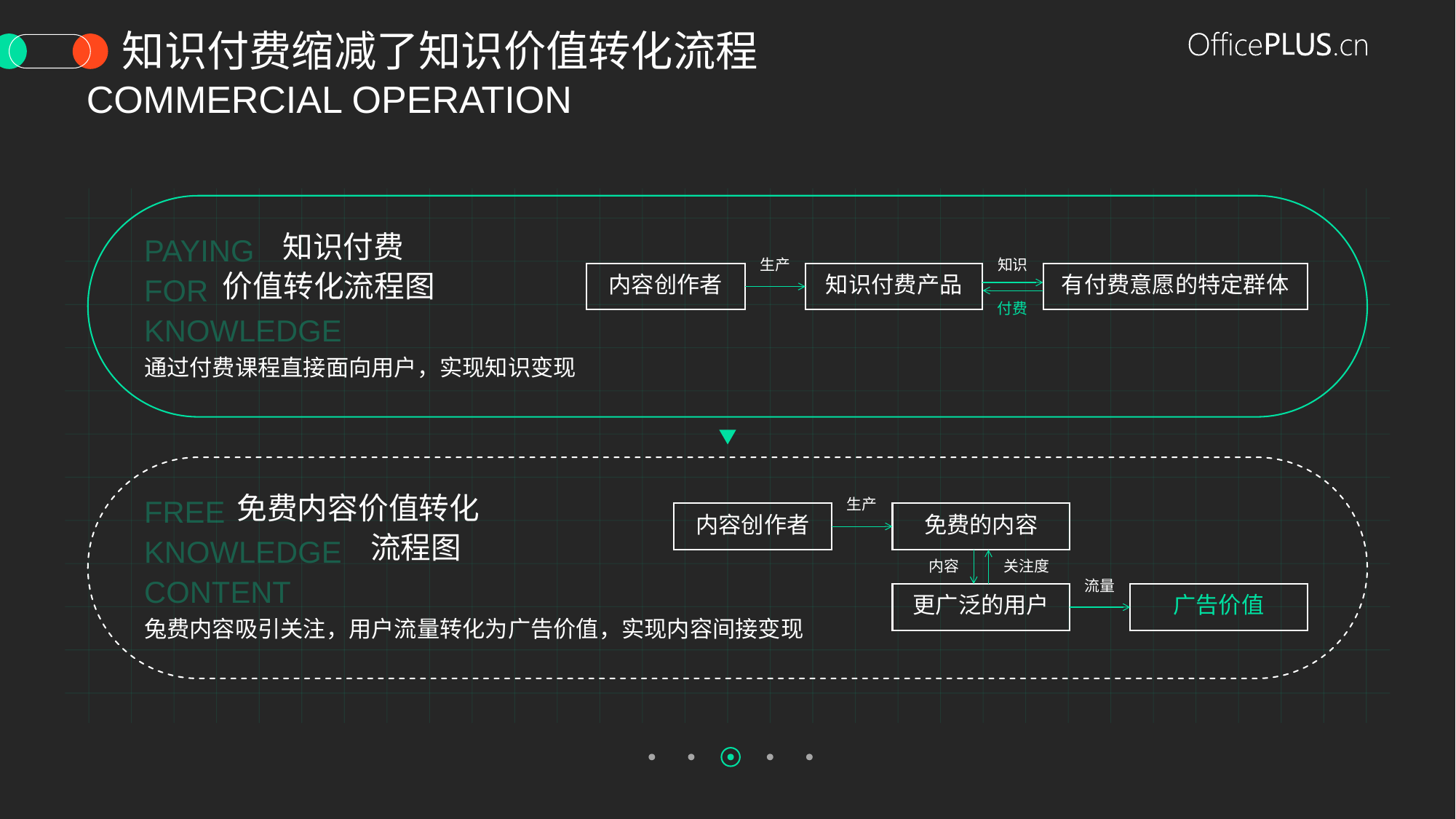

知识付费缩减了知识价值转化流程
Commercial operation

知识付费
paying
for
knowledge
生产
知识

内容创作者

知识付费产品

有付费意愿的特定群体
价值转化流程图
付费
通过付费课程直接面向用户，实现知识变现

免费内容价值转化
Free
Knowledge
content
流程图
生产

内容创作者

免费的内容
内容
关注度
流量

更广泛的用户

广告价值
兔费内容吸引关注，用户流量转化为广告价值，实现内容间接变现